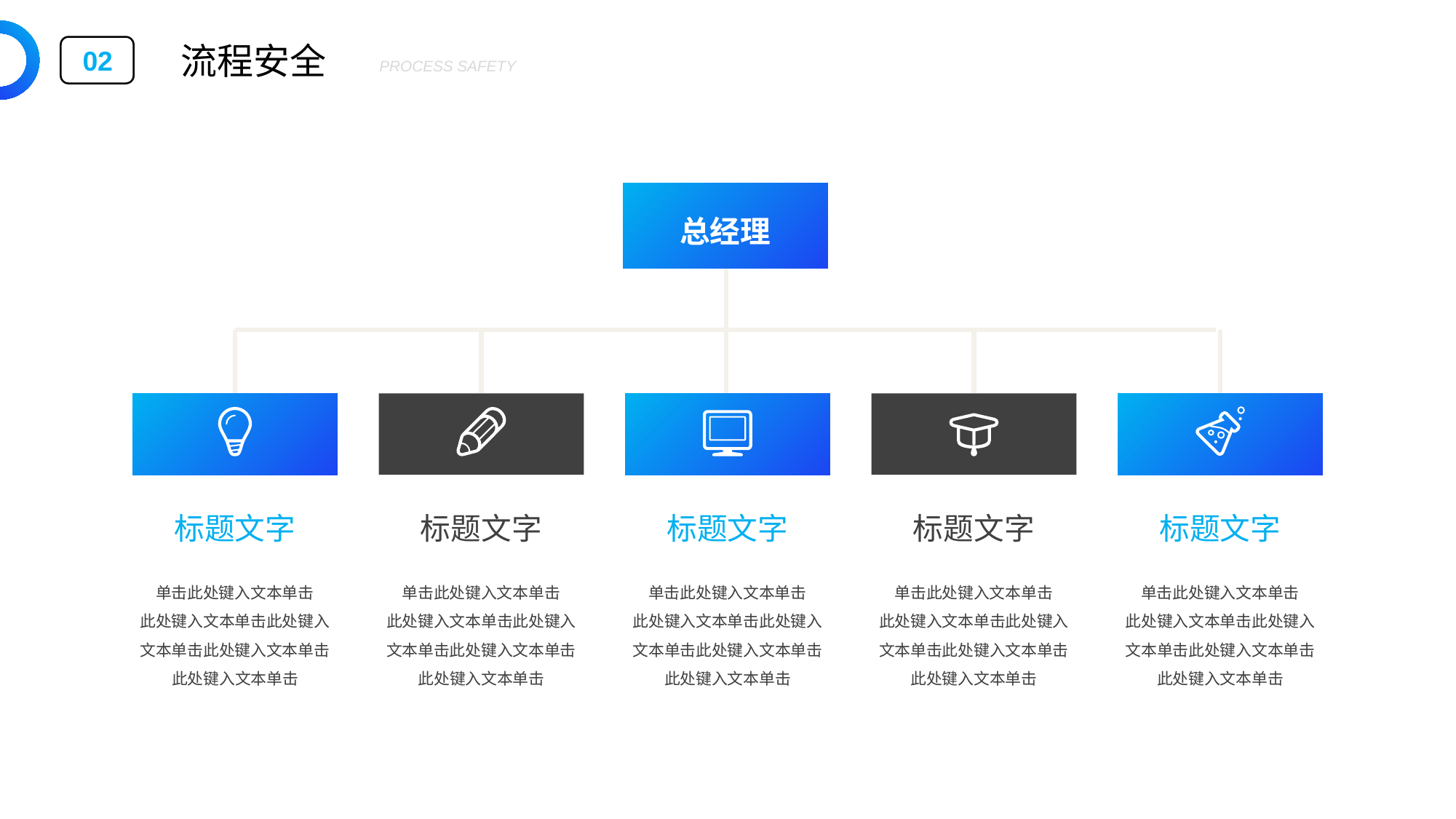

流程安全

02
PROCESS SAFETY
总经理

标题文字
单击此处键入文本单击
此处键入文本单击此处键入文本单击此处键入文本单击此处键入文本单击

标题文字
单击此处键入文本单击
此处键入文本单击此处键入文本单击此处键入文本单击此处键入文本单击

标题文字
单击此处键入文本单击
此处键入文本单击此处键入文本单击此处键入文本单击此处键入文本单击

标题文字
单击此处键入文本单击
此处键入文本单击此处键入文本单击此处键入文本单击此处键入文本单击

标题文字
单击此处键入文本单击
此处键入文本单击此处键入文本单击此处键入文本单击此处键入文本单击